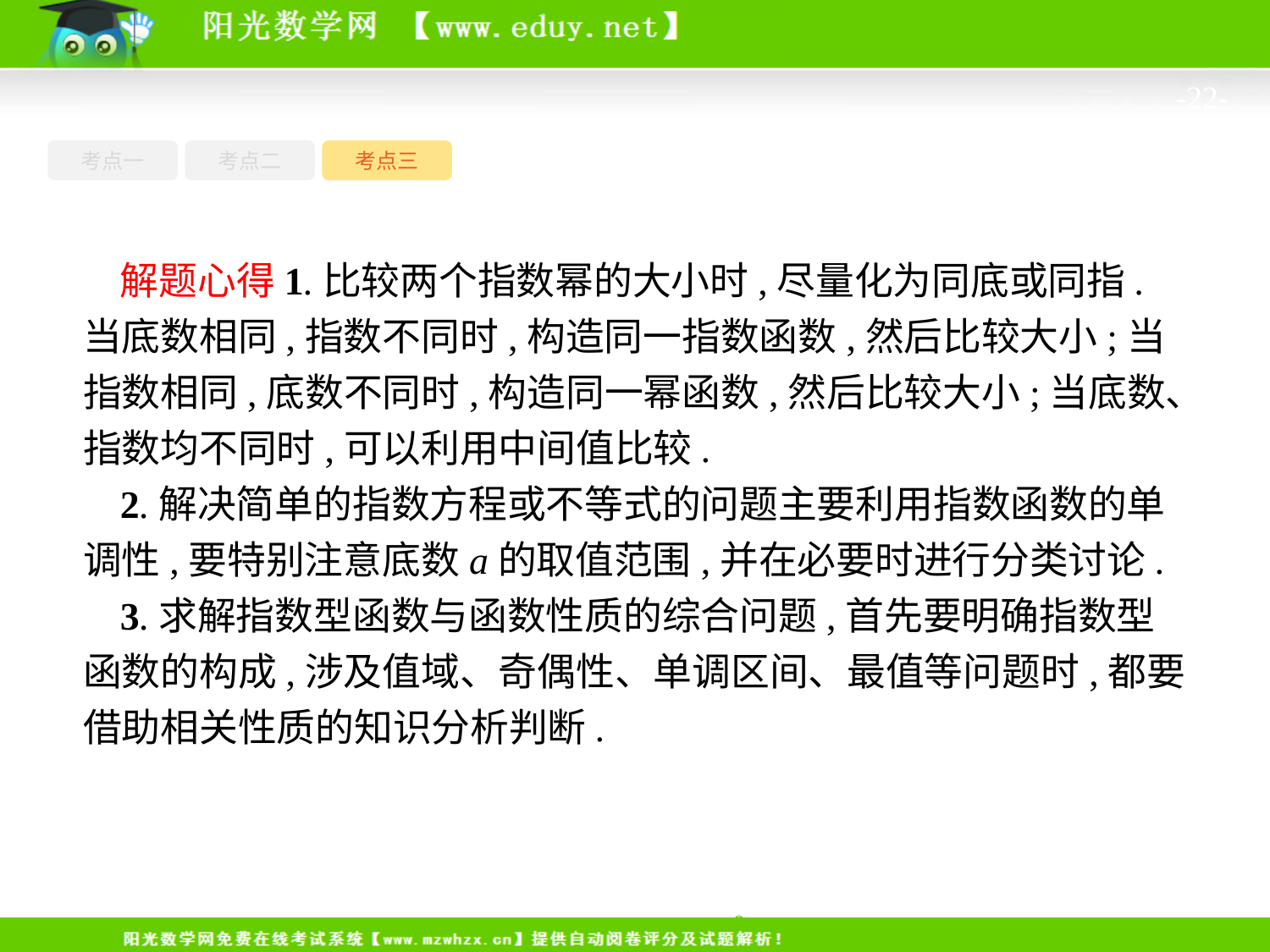

-22-
考点一
考点三
考点二
解题心得1.比较两个指数幂的大小时,尽量化为同底或同指.当底数相同,指数不同时,构造同一指数函数,然后比较大小;当指数相同,底数不同时,构造同一幂函数,然后比较大小;当底数、指数均不同时,可以利用中间值比较.
2.解决简单的指数方程或不等式的问题主要利用指数函数的单调性,要特别注意底数a的取值范围,并在必要时进行分类讨论.
3.求解指数型函数与函数性质的综合问题,首先要明确指数型函数的构成,涉及值域、奇偶性、单调区间、最值等问题时,都要借助相关性质的知识分析判断.